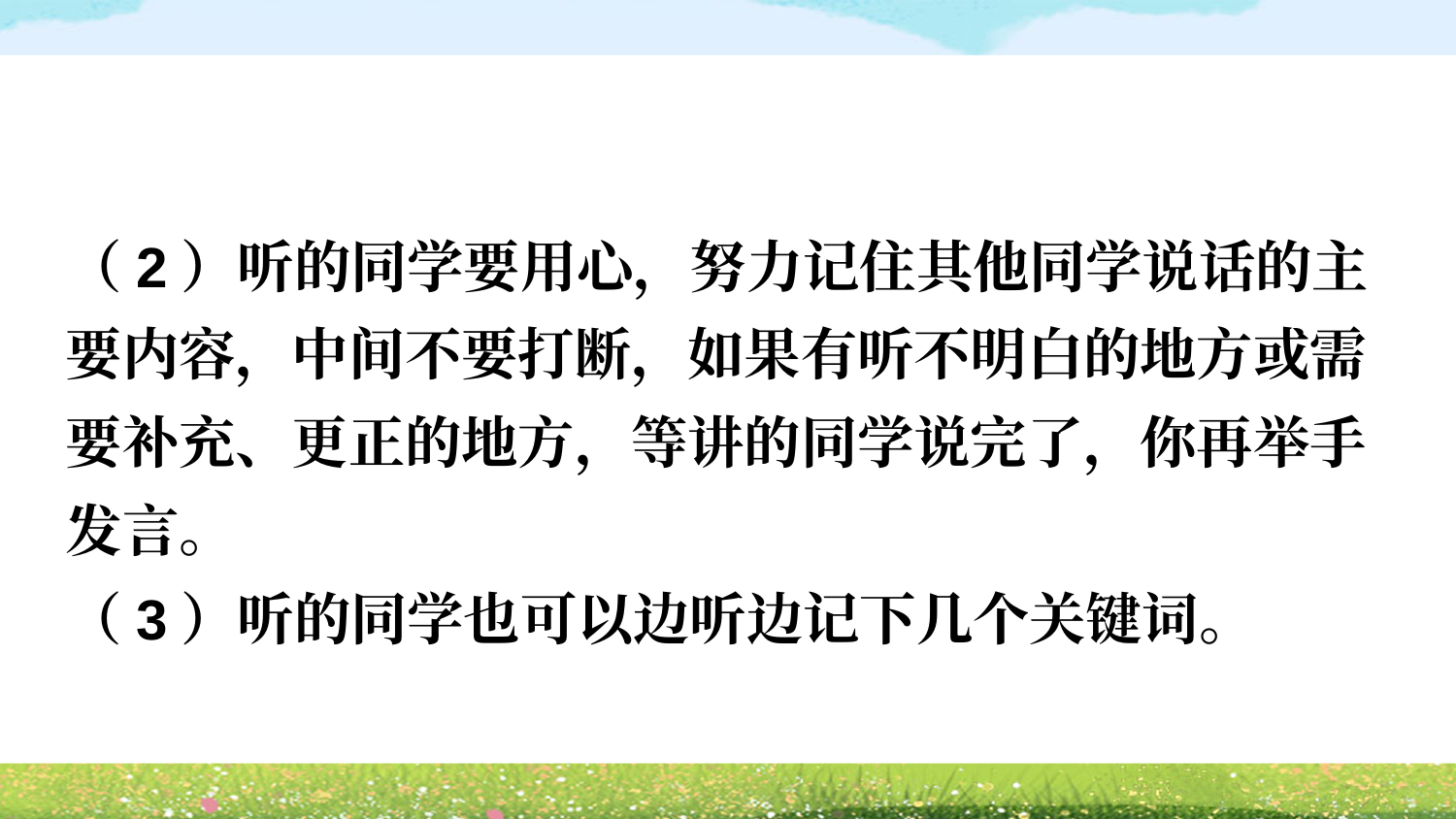

（2）听的同学要用心，努力记住其他同学说话的主要内容，中间不要打断，如果有听不明白的地方或需要补充、更正的地方，等讲的同学说完了，你再举手发言。
（3）听的同学也可以边听边记下几个关键词。